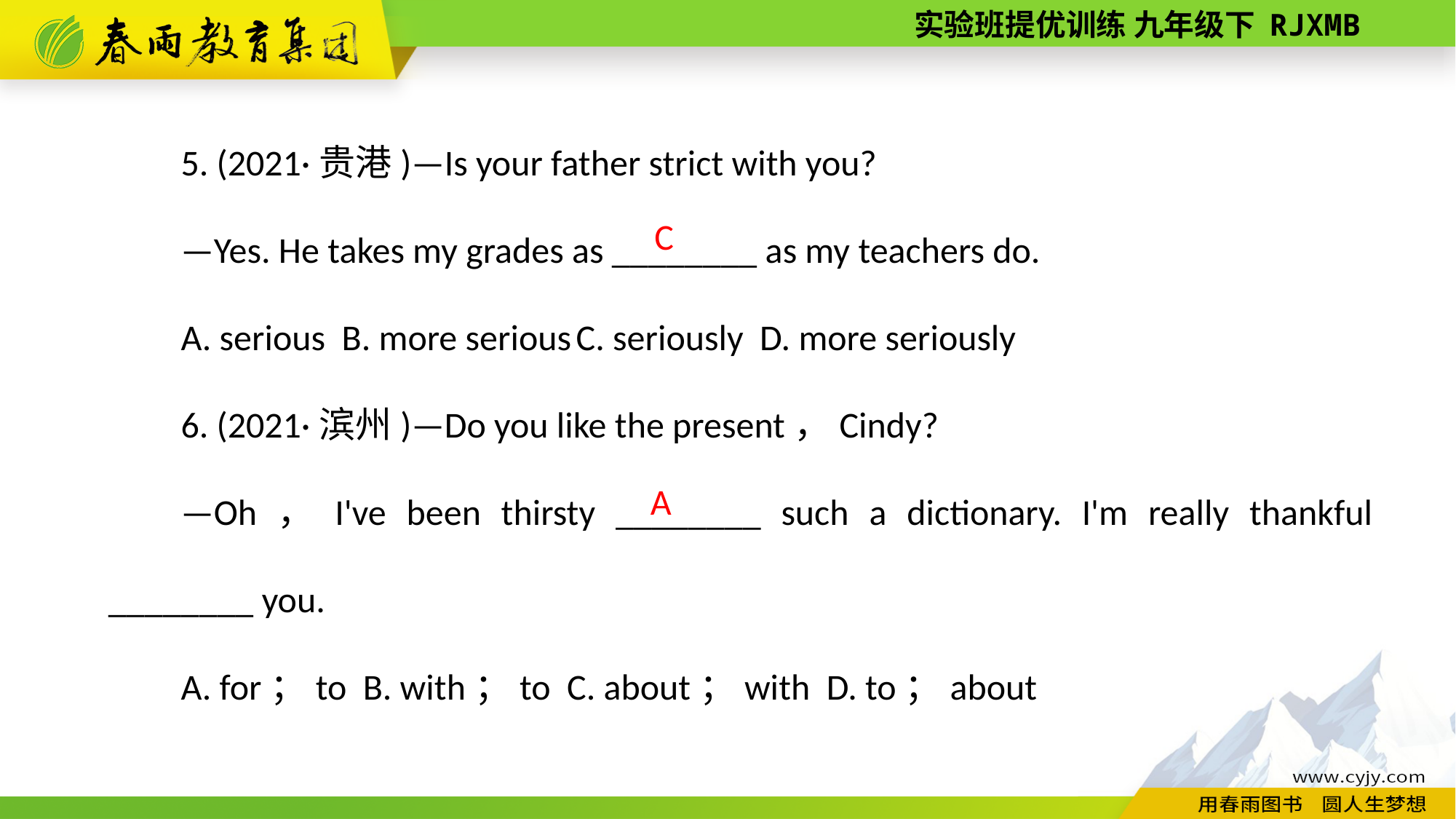

5. (2021·贵港)—Is your father strict with you?
—Yes. He takes my grades as ________ as my teachers do.
A. serious  B. more serious C. seriously  D. more seriously
6. (2021·滨州)—Do you like the present，Cindy?
—Oh，I've been thirsty ________ such a dictionary. I'm really thankful ________ you.
A. for；to  B. with；to  C. about；with  D. to；about
 C
A